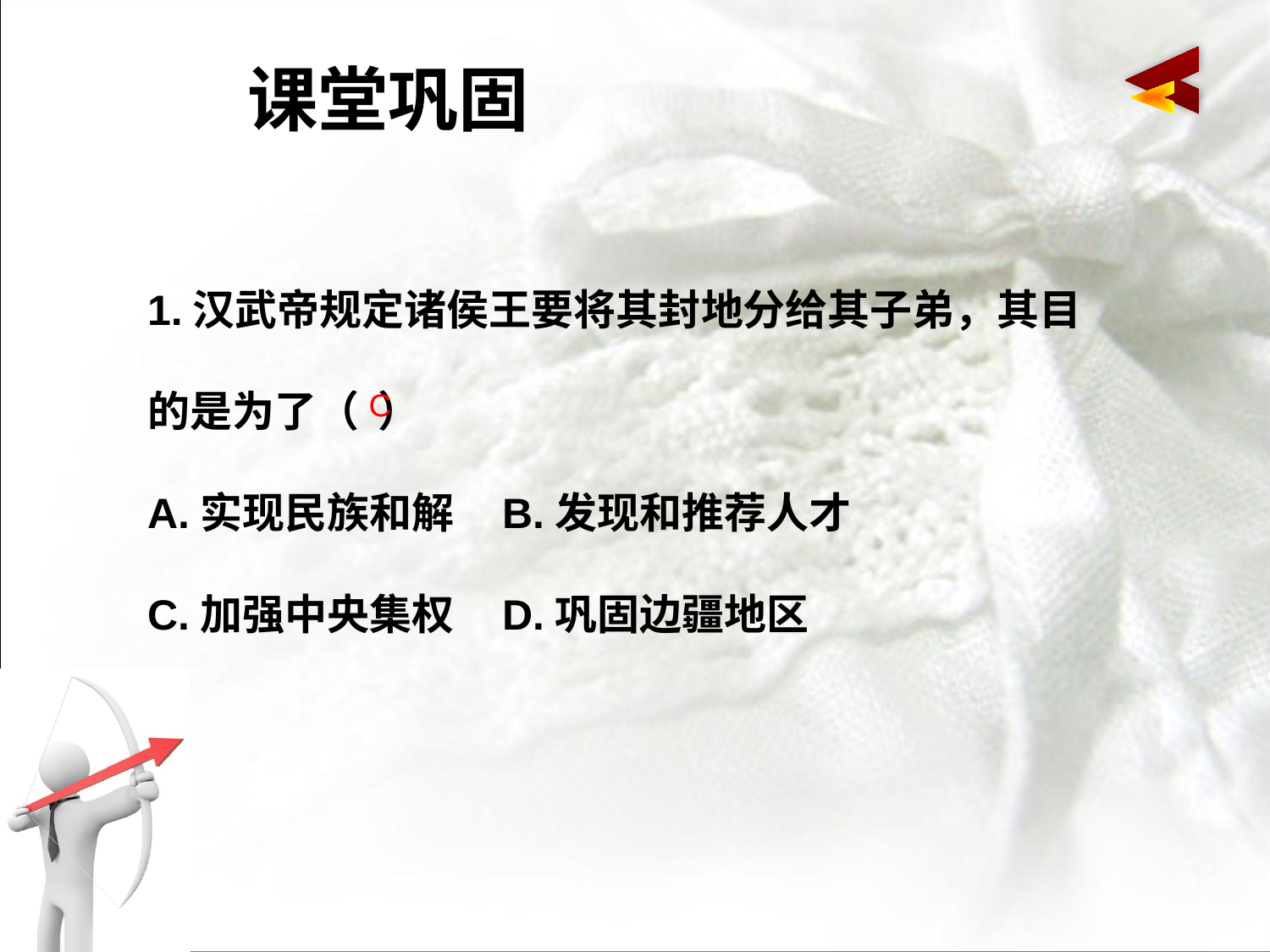

课堂巩固
1.汉武帝规定诸侯王要将其封地分给其子弟，其目的是为了（  ）
A.实现民族和解    B.发现和推荐人才
C.加强中央集权    D.巩固边疆地区
C